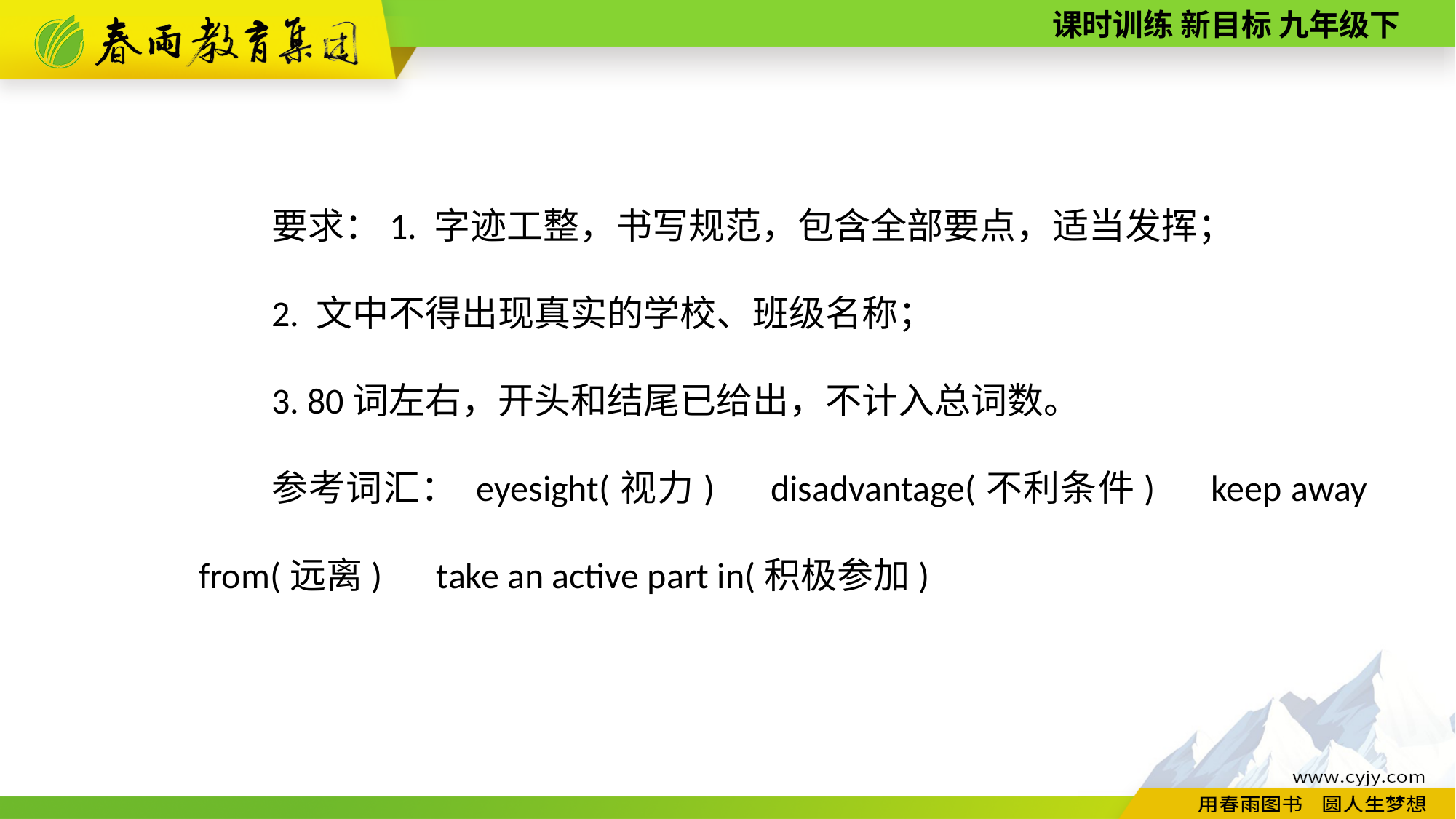

要求：1. 字迹工整，书写规范，包含全部要点，适当发挥；
2. 文中不得出现真实的学校、班级名称；
3. 80词左右，开头和结尾已给出，不计入总词数。
参考词汇： eyesight(视力)　disadvantage(不利条件)　keep away from(远离)　take an active part in(积极参加)